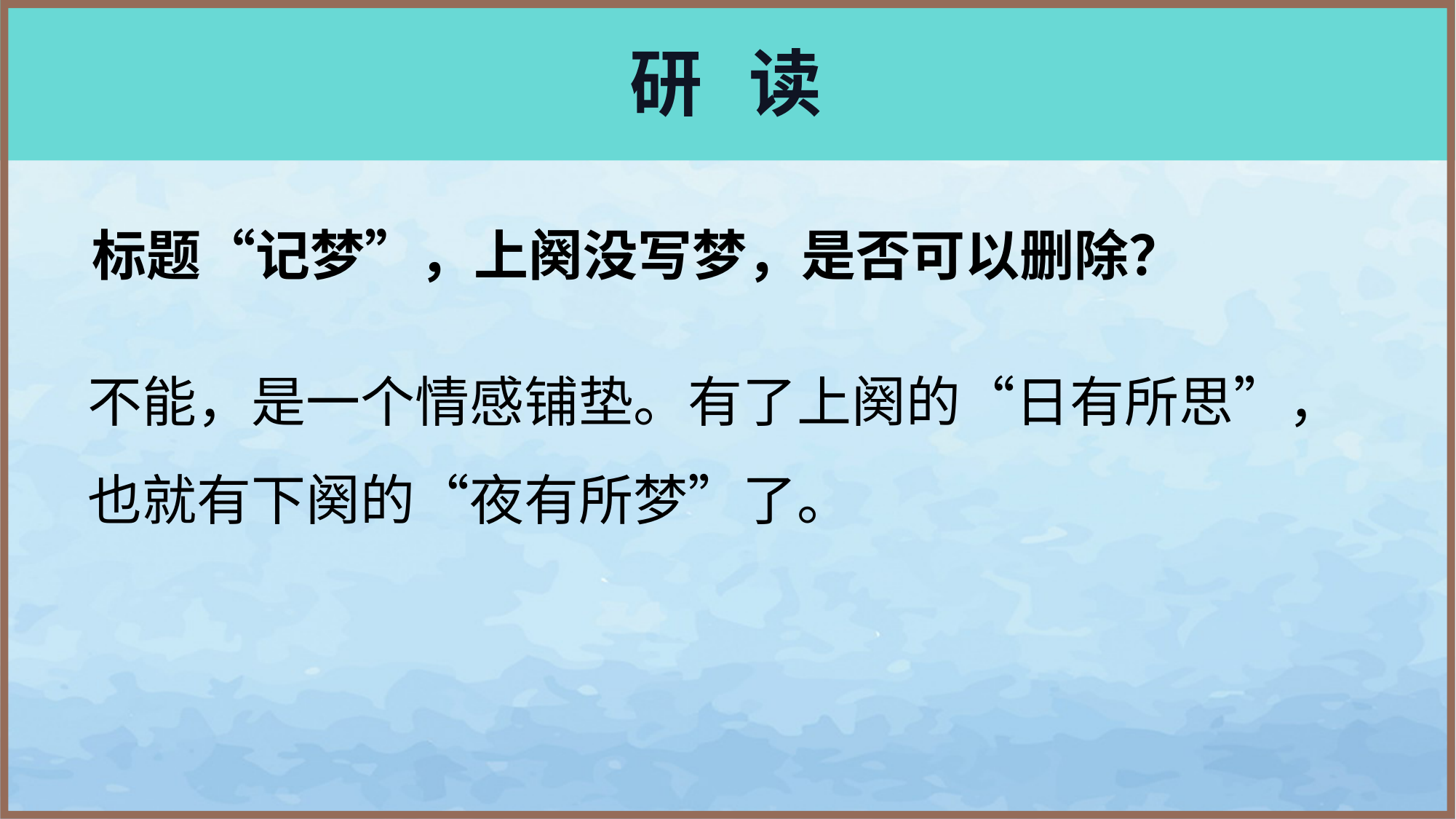

# 研  读
标题“记梦”，上阕没写梦，是否可以删除？
不能，是一个情感铺垫。有了上阕的“日有所思”，也就有下阕的“夜有所梦”了。